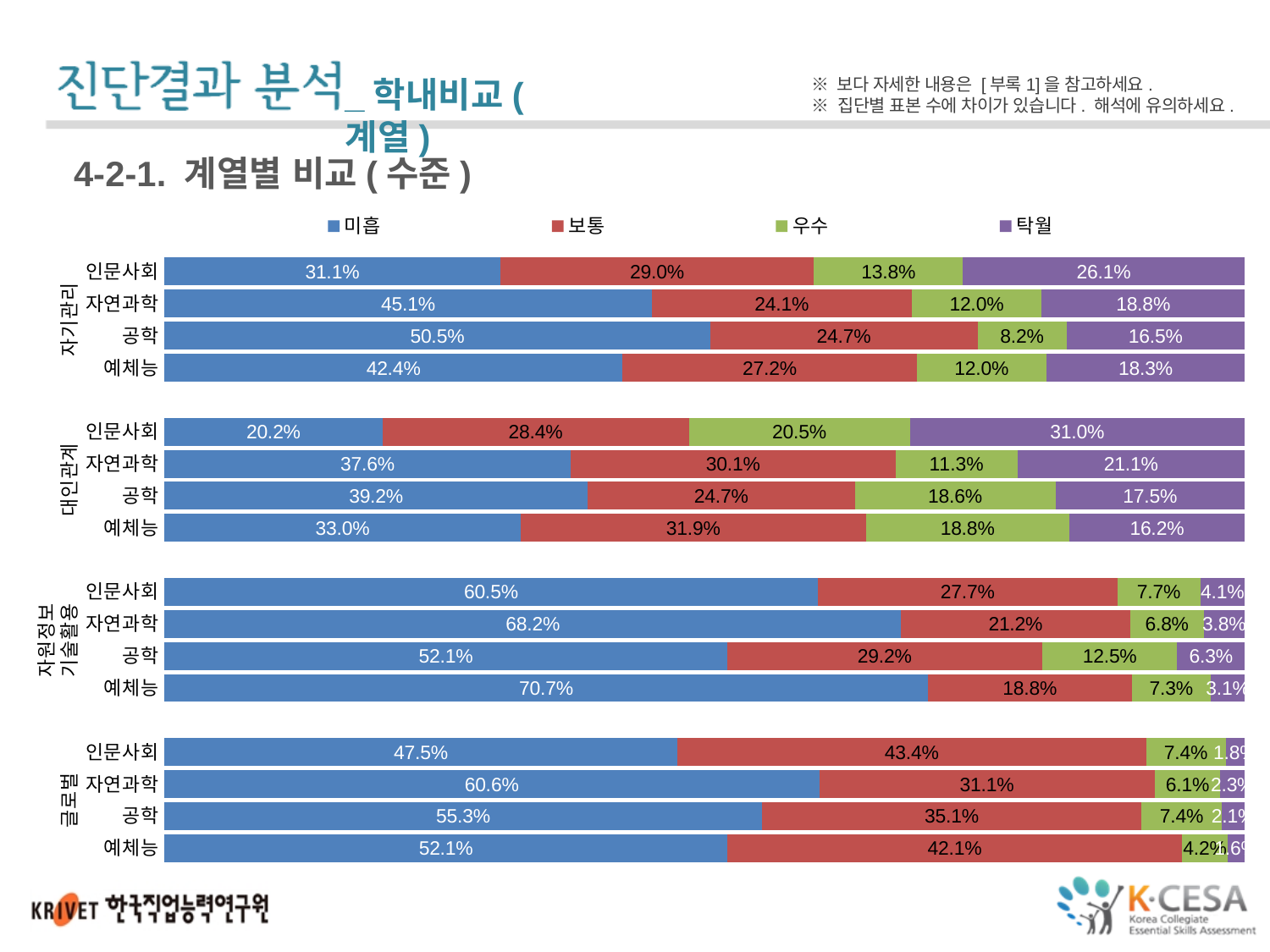

_학내비교(계열)
※ 보다 자세한 내용은 [부록1]을 참고하세요.
※ 집단별 표본 수에 차이가 있습니다. 해석에 유의하세요.
4-2-1. 계열별 비교(수준)

### Chart

| Category | 미흡 | 보통 | 우수 | 탁월 |
|---|---|---|---|---|
| 인문사회 | 0.31085043988269795 | 0.2903225806451613 | 0.1378299120234604 | 0.26099706744868034 |
| 자연과학 | 0.45112781954887216 | 0.24060150375939848 | 0.12030075187969924 | 0.18796992481203006 |
| 공학 | 0.5051546391752577 | 0.24742268041237114 | 0.08247422680412371 | 0.16494845360824742 |
| 예체능 | 0.42408376963350786 | 0.27225130890052357 | 0.12041884816753927 | 0.18324607329842932 |
|  | None | None | None | None |
| 인문사회 | 0.20175438596491227 | 0.28362573099415206 | 0.2046783625730994 | 0.30994152046783624 |
| 자연과학 | 0.37593984962406013 | 0.3007518796992481 | 0.11278195488721804 | 0.21052631578947367 |
| 공학 | 0.3917525773195876 | 0.24742268041237114 | 0.18556701030927836 | 0.17525773195876287 |
| 예체능 | 0.3298429319371728 | 0.3193717277486911 | 0.18848167539267016 | 0.16230366492146597 |
|  | None | None | None | None |
| 인문사회 | 0.6047197640117994 | 0.27728613569321536 | 0.07669616519174041 | 0.04129793510324484 |
| 자연과학 | 0.6818181818181818 | 0.21212121212121213 | 0.06818181818181818 | 0.03787878787878788 |
| 공학 | 0.5208333333333334 | 0.2916666666666667 | 0.125 | 0.0625 |
| 예체능 | 0.7068062827225131 | 0.18848167539267016 | 0.07329842931937172 | 0.031413612565445025 |
|  | None | None | None | None |
| 인문사회 | 0.4749262536873156 | 0.4336283185840708 | 0.07374631268436578 | 0.017699115044247787 |
| 자연과학 | 0.6060606060606061 | 0.3106060606060606 | 0.06060606060606061 | 0.022727272727272728 |
| 공학 | 0.5531914893617021 | 0.35106382978723405 | 0.07446808510638298 | 0.02127659574468085 |
| 예체능 | 0.5210526315789473 | 0.42105263157894735 | 0.042105263157894736 | 0.015789473684210527 |